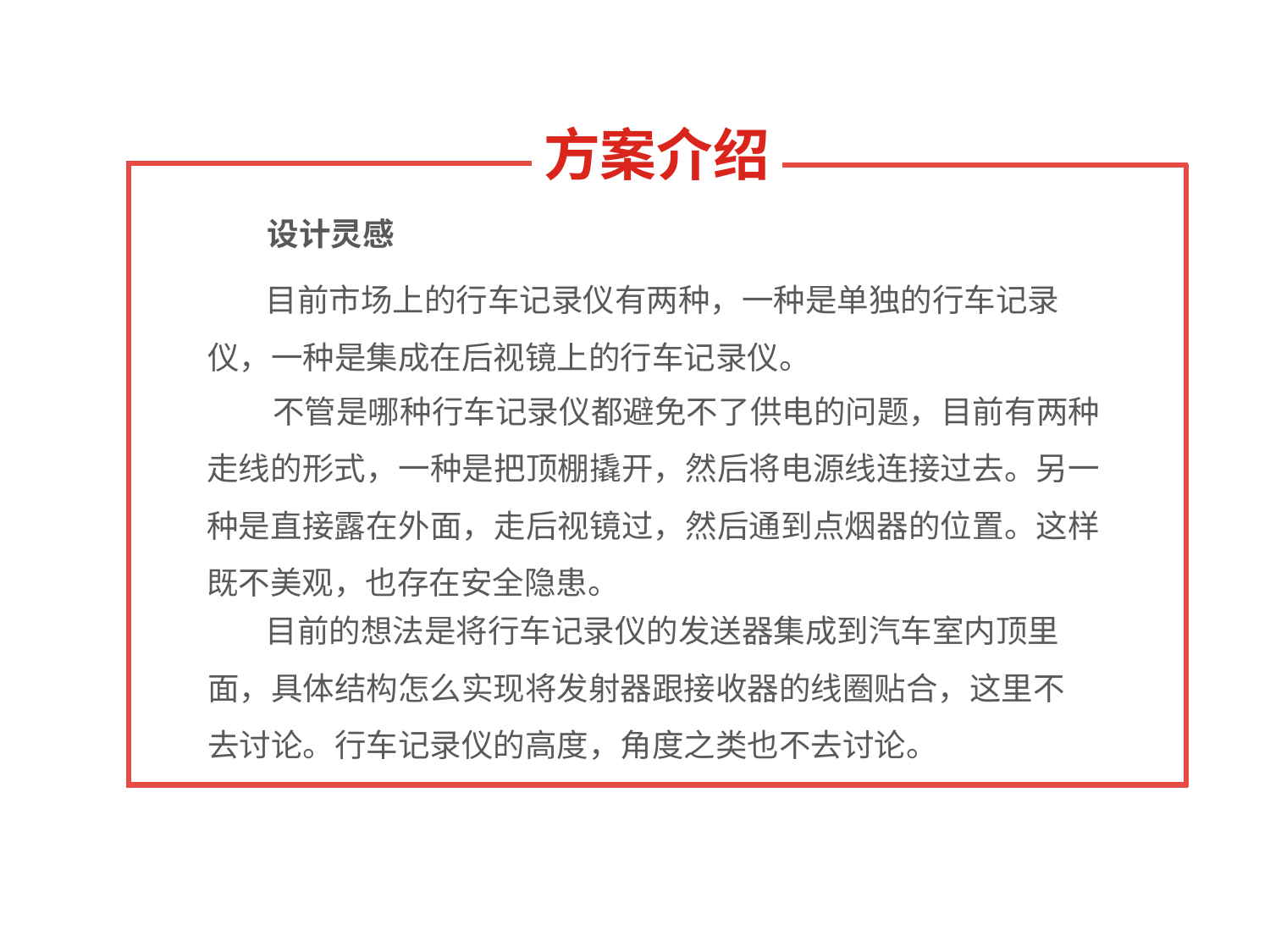

方案介绍
设计灵感
       目前市场上的行车记录仪有两种，一种是单独的行车记录仪，一种是集成在后视镜上的行车记录仪。
        不管是哪种行车记录仪都避免不了供电的问题，目前有两种走线的形式，一种是把顶棚撬开，然后将电源线连接过去。另一种是直接露在外面，走后视镜过，然后通到点烟器的位置。这样既不美观，也存在安全隐患。
       目前的想法是将行车记录仪的发送器集成到汽车室内顶里面，具体结构怎么实现将发射器跟接收器的线圈贴合，这里不去讨论。行车记录仪的高度，角度之类也不去讨论。